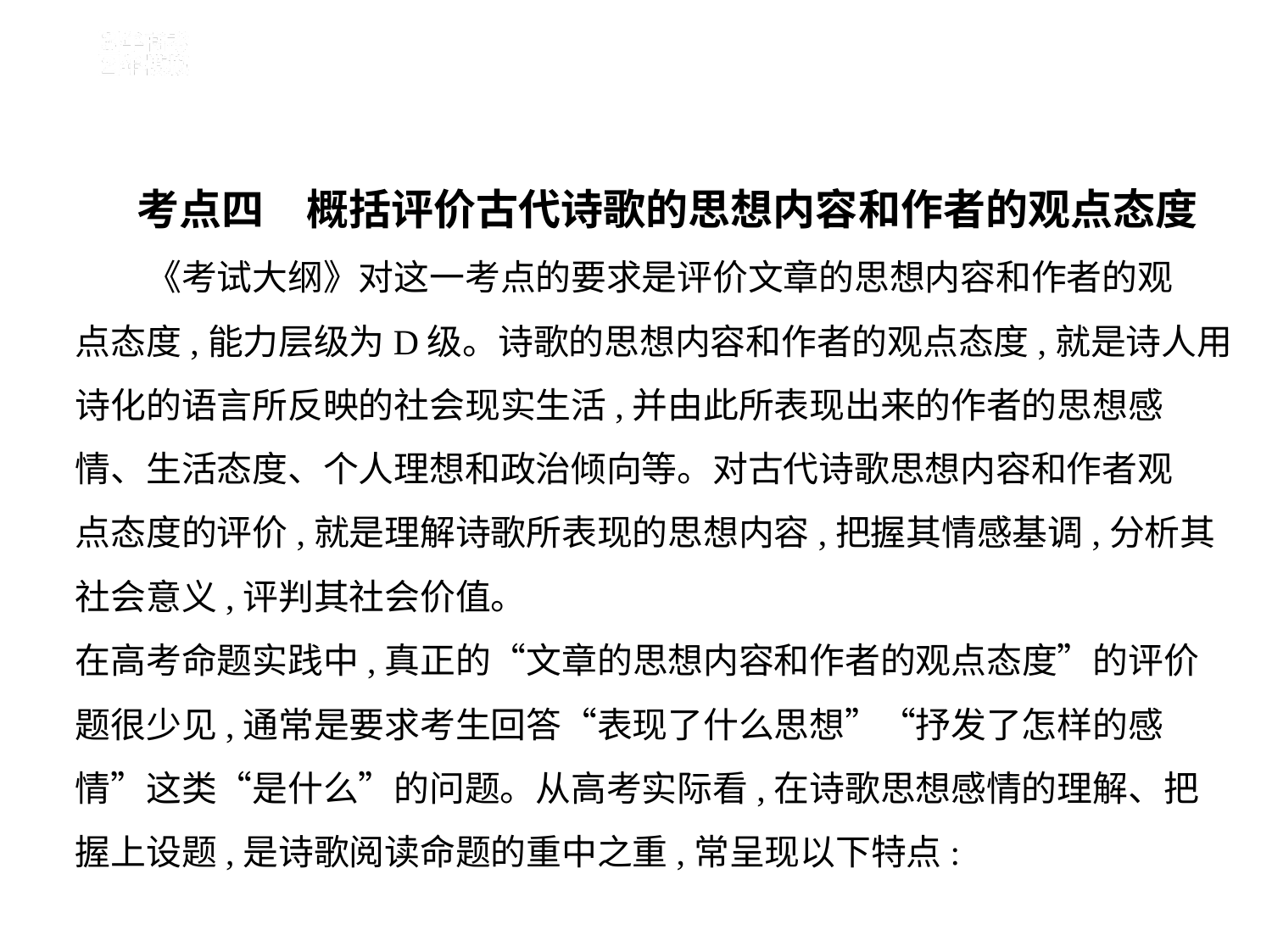

考点四　概括评价古代诗歌的思想内容和作者的观点态度
　　《考试大纲》对这一考点的要求是评价文章的思想内容和作者的观
点态度,能力层级为D级。诗歌的思想内容和作者的观点态度,就是诗人用
诗化的语言所反映的社会现实生活,并由此所表现出来的作者的思想感
情、生活态度、个人理想和政治倾向等。对古代诗歌思想内容和作者观
点态度的评价,就是理解诗歌所表现的思想内容,把握其情感基调,分析其
社会意义,评判其社会价值。
在高考命题实践中,真正的“文章的思想内容和作者的观点态度”的评价
题很少见,通常是要求考生回答“表现了什么思想”“抒发了怎样的感
情”这类“是什么”的问题。从高考实际看,在诗歌思想感情的理解、把
握上设题,是诗歌阅读命题的重中之重,常呈现以下特点: